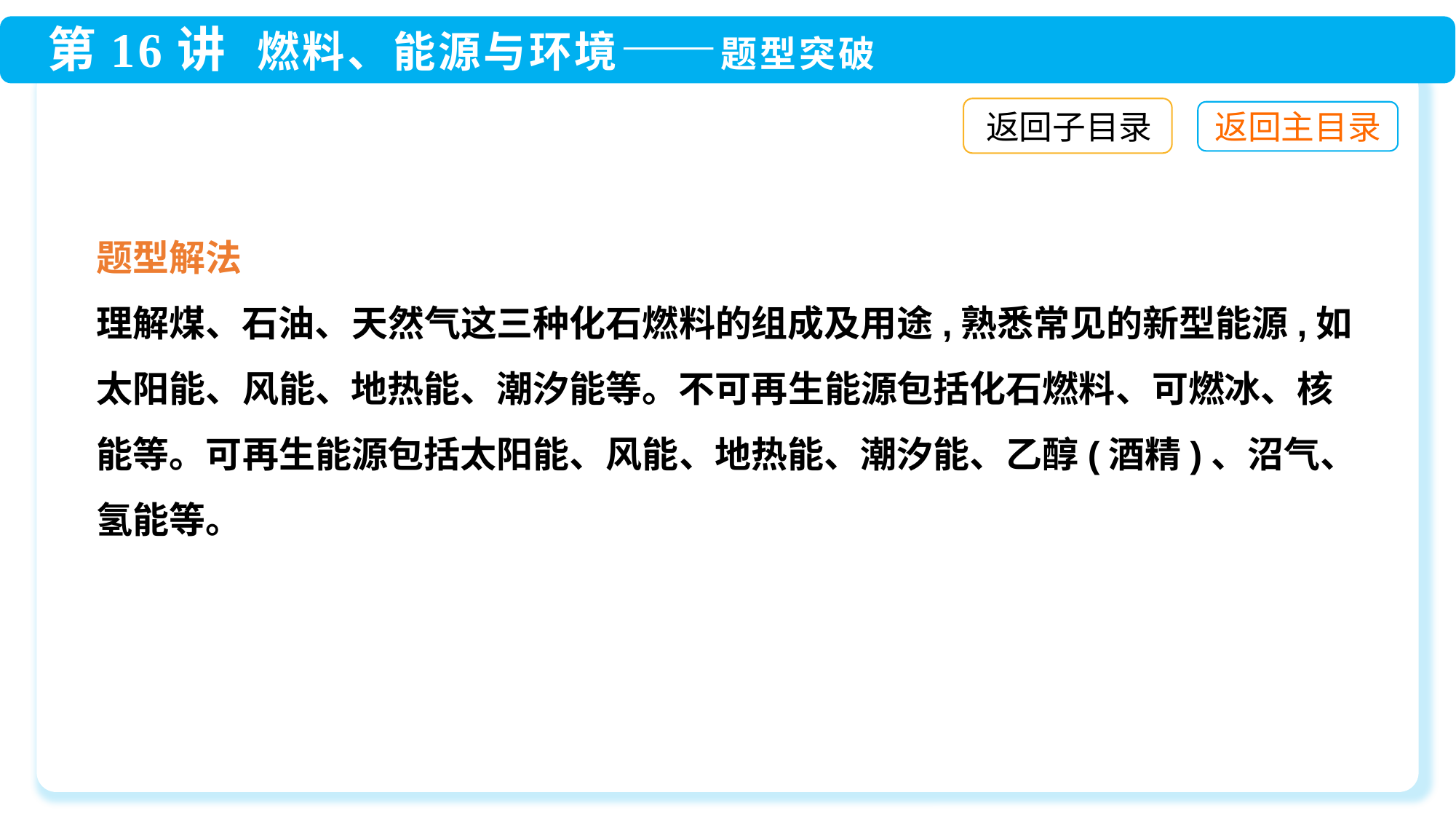

返回子目录
题型解法
理解煤、石油、天然气这三种化石燃料的组成及用途,熟悉常见的新型能源,如太阳能、风能、地热能、潮汐能等。不可再生能源包括化石燃料、可燃冰、核能等。可再生能源包括太阳能、风能、地热能、潮汐能、乙醇(酒精)、沼气、氢能等。